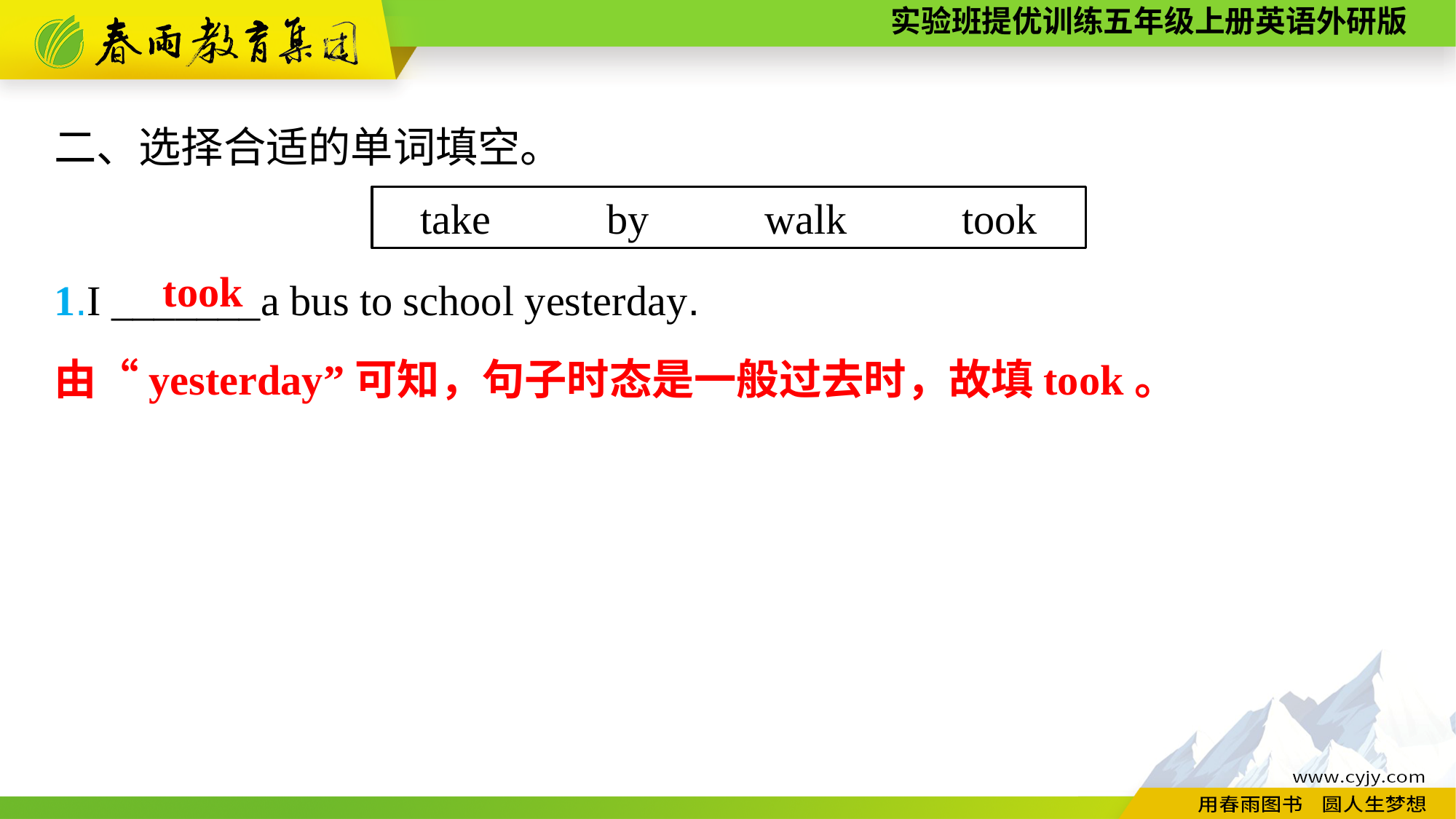

二、选择合适的单词填空。

1.I _______a bus to school yesterday.

take     　by     　walk    　 took
took
由“yesterday”可知，句子时态是一般过去时，故填took。